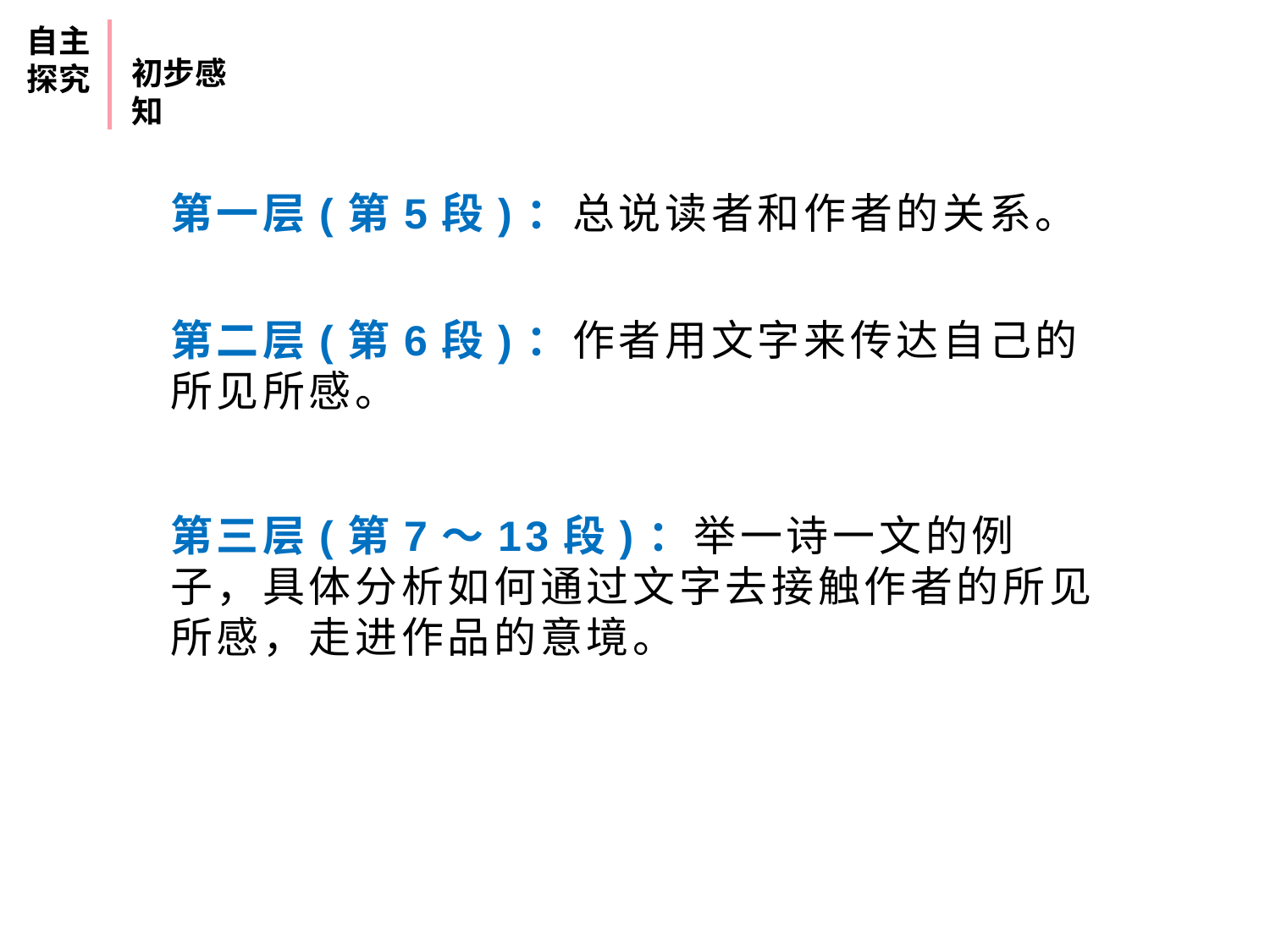

自主探究
初步感知
第一层(第5段)：总说读者和作者的关系。
第二层(第6段)：作者用文字来传达自己的所见所感。
第三层(第7～13段)：举一诗一文的例子，具体分析如何通过文字去接触作者的所见所感，走进作品的意境。